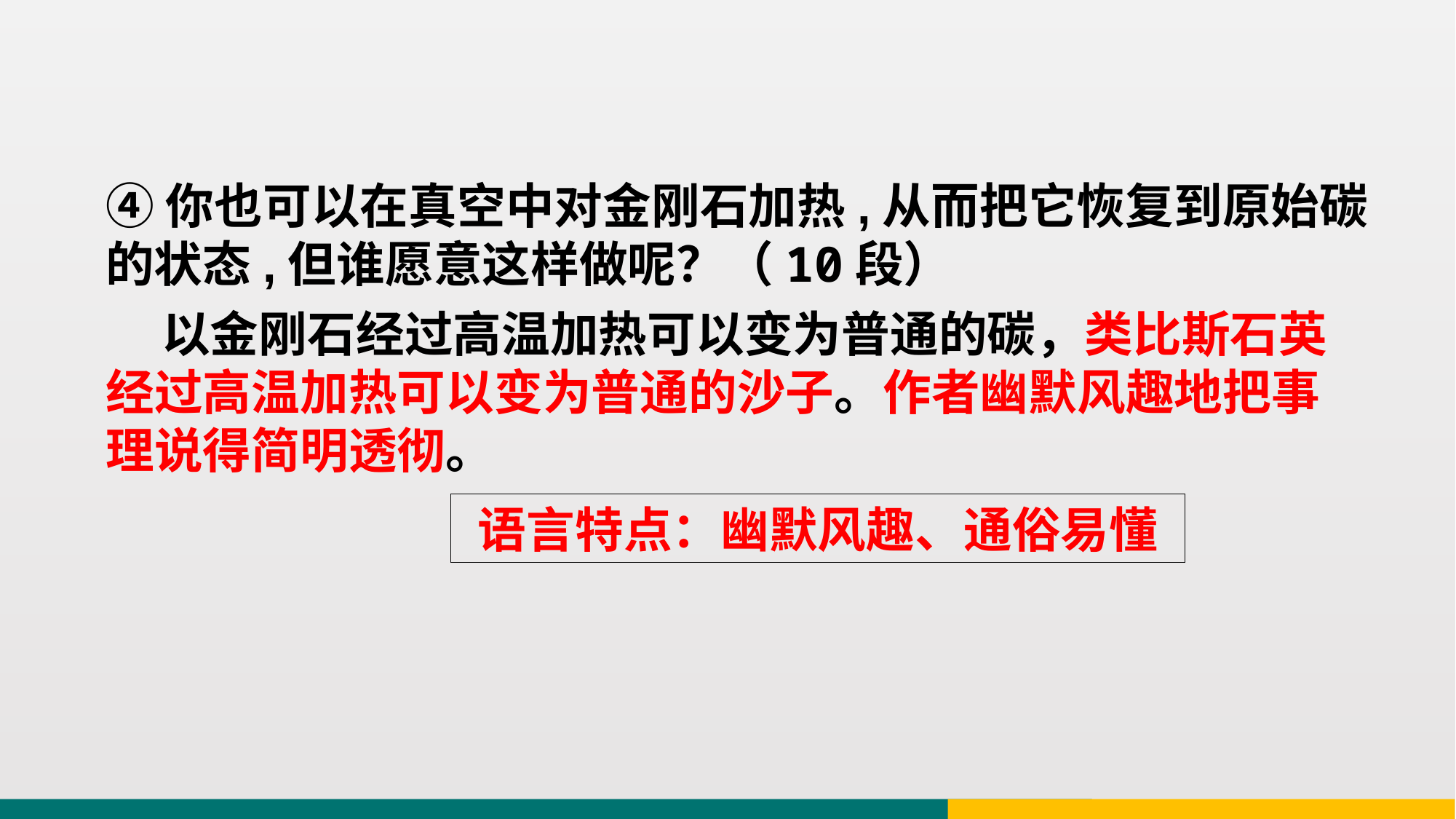

④你也可以在真空中对金刚石加热,从而把它恢复到原始碳的状态,但谁愿意这样做呢？（10段）
    以金刚石经过高温加热可以变为普通的碳，类比斯石英经过高温加热可以变为普通的沙子。作者幽默风趣地把事理说得简明透彻。
语言特点：幽默风趣、通俗易懂